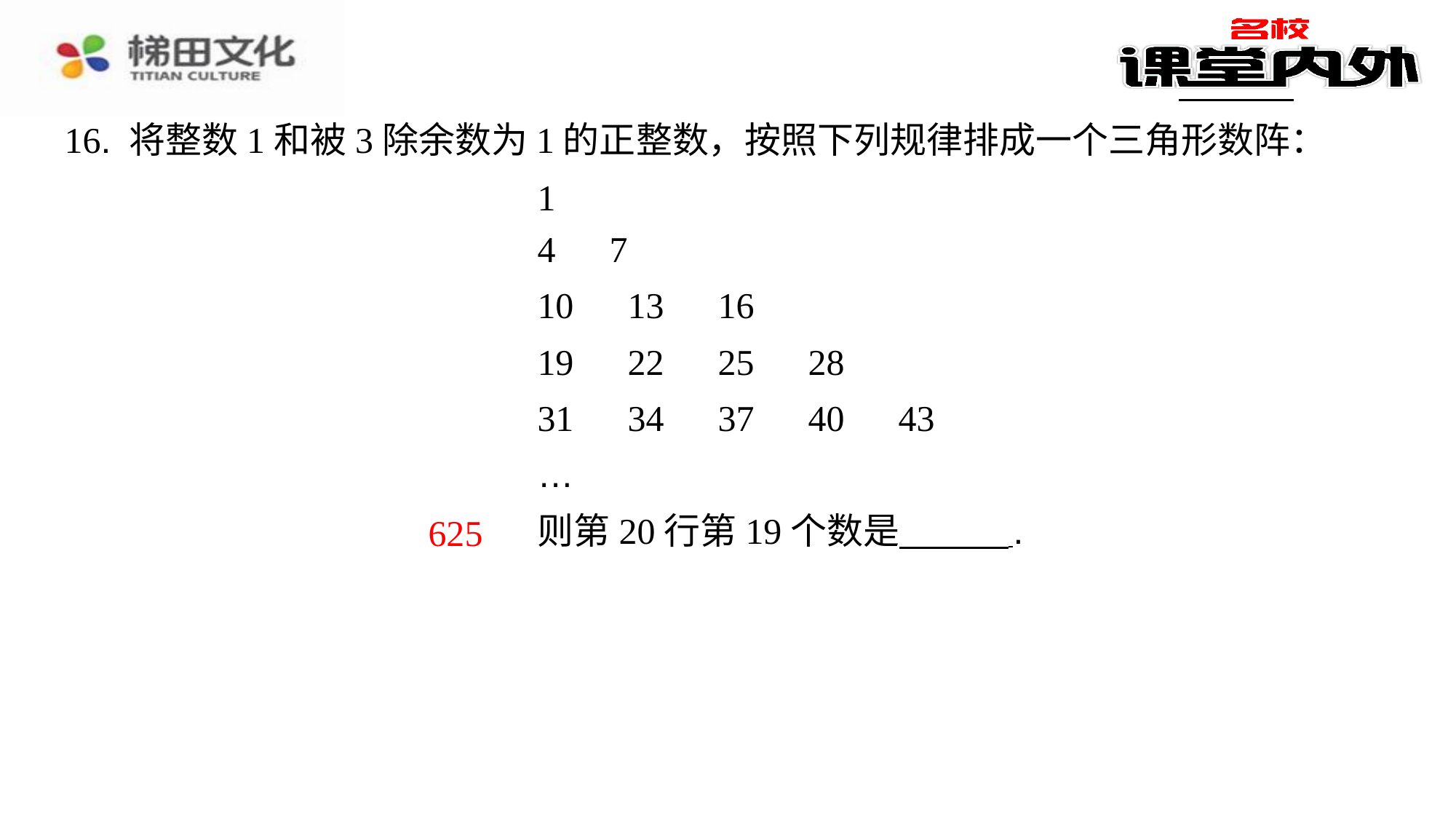

16. 将整数1和被3除余数为1的正整数，按照下列规律排成一个三角形数阵：
1
4　7
10　13　16
19　22　25　28
31　34　37　40　43
…
则第20行第19个数是                 ⁠.
625